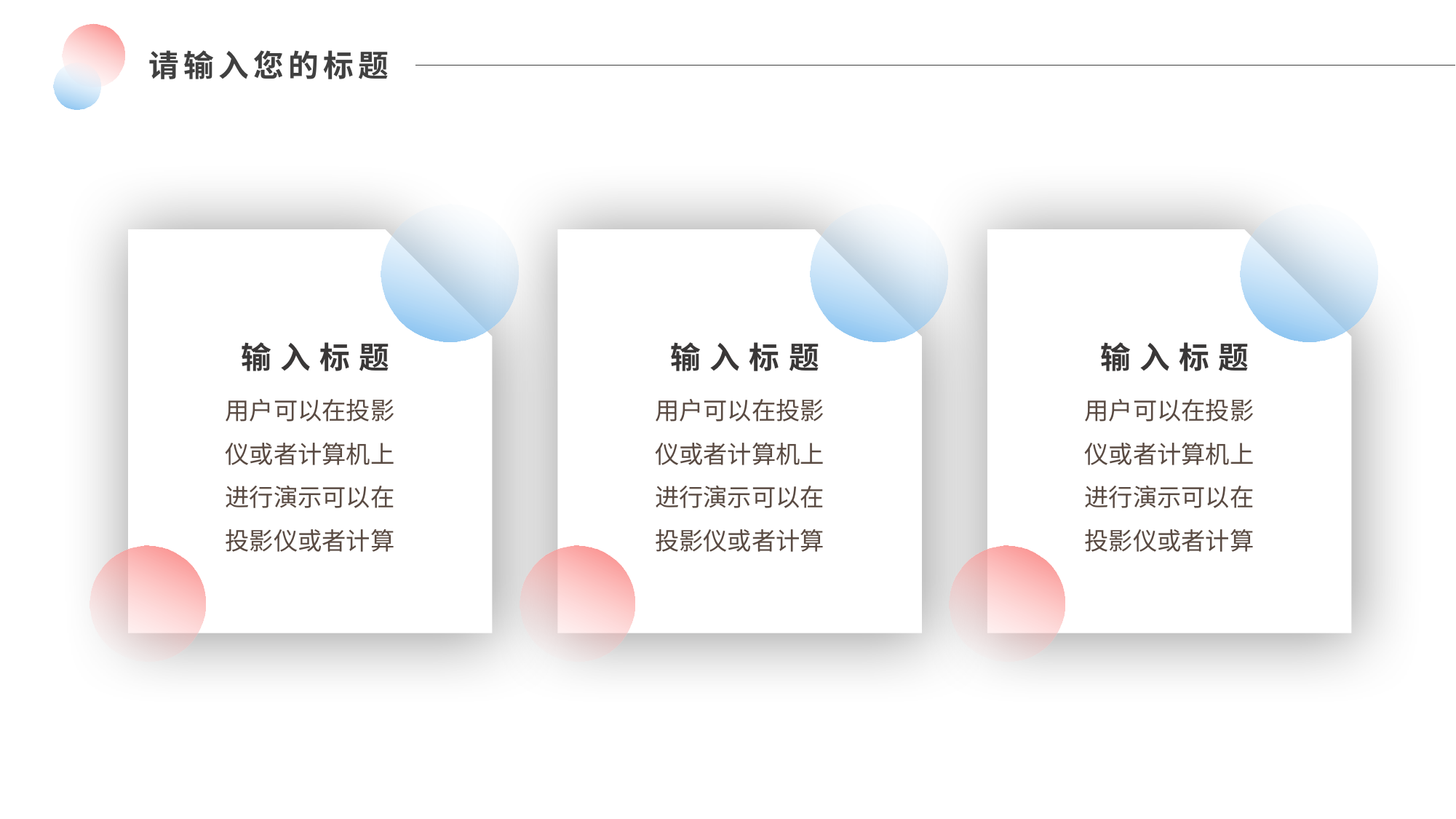

输入标题
用户可以在投影仪或者计算机上进行演示可以在投影仪或者计算

输入标题
用户可以在投影仪或者计算机上进行演示可以在投影仪或者计算

输入标题
用户可以在投影仪或者计算机上进行演示可以在投影仪或者计算